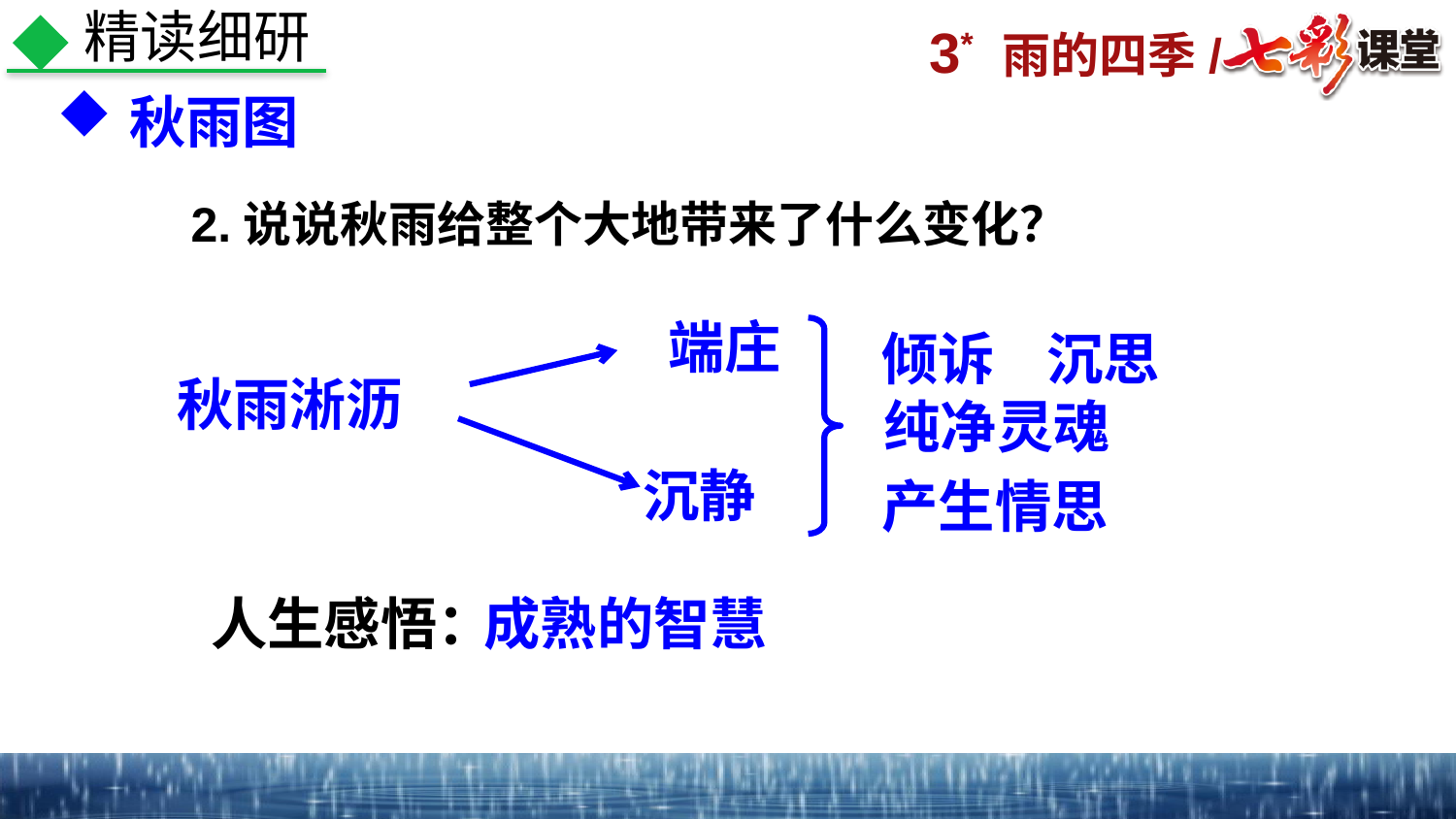

精读细研

秋雨图
2.说说秋雨给整个大地带来了什么变化？
端庄
倾诉    沉思

秋雨淅沥
纯净灵魂
沉静
产生情思
人生感悟：
成熟的智慧